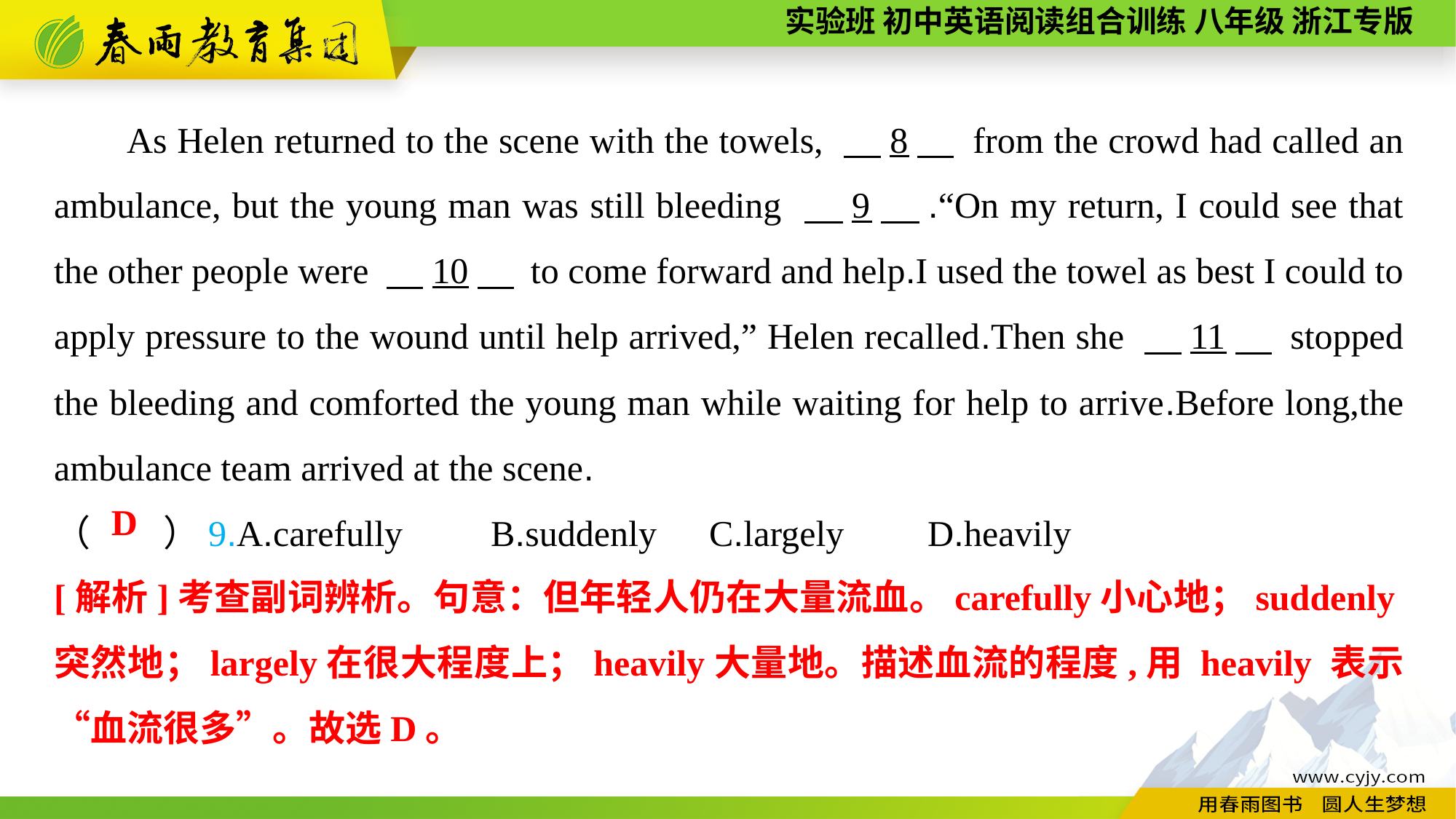

As Helen returned to the scene with the towels, 　8　 from the crowd had called an ambulance, but the young man was still bleeding 　9　.“On my return, I could see that the other people were 　10　 to come forward and help.I used the towel as best I could to apply pressure to the wound until help arrived,” Helen recalled.Then she 　11　 stopped the bleeding and comforted the young man while waiting for help to arrive.Before long,the ambulance team arrived at the scene.
（　　）9.A.carefully	B.suddenly	C.largely	D.heavily
D
[解析]考查副词辨析。句意：但年轻人仍在大量流血。carefully小心地；suddenly突然地；largely在很大程度上；heavily大量地。描述血流的程度,用 heavily 表示“血流很多”。故选D。